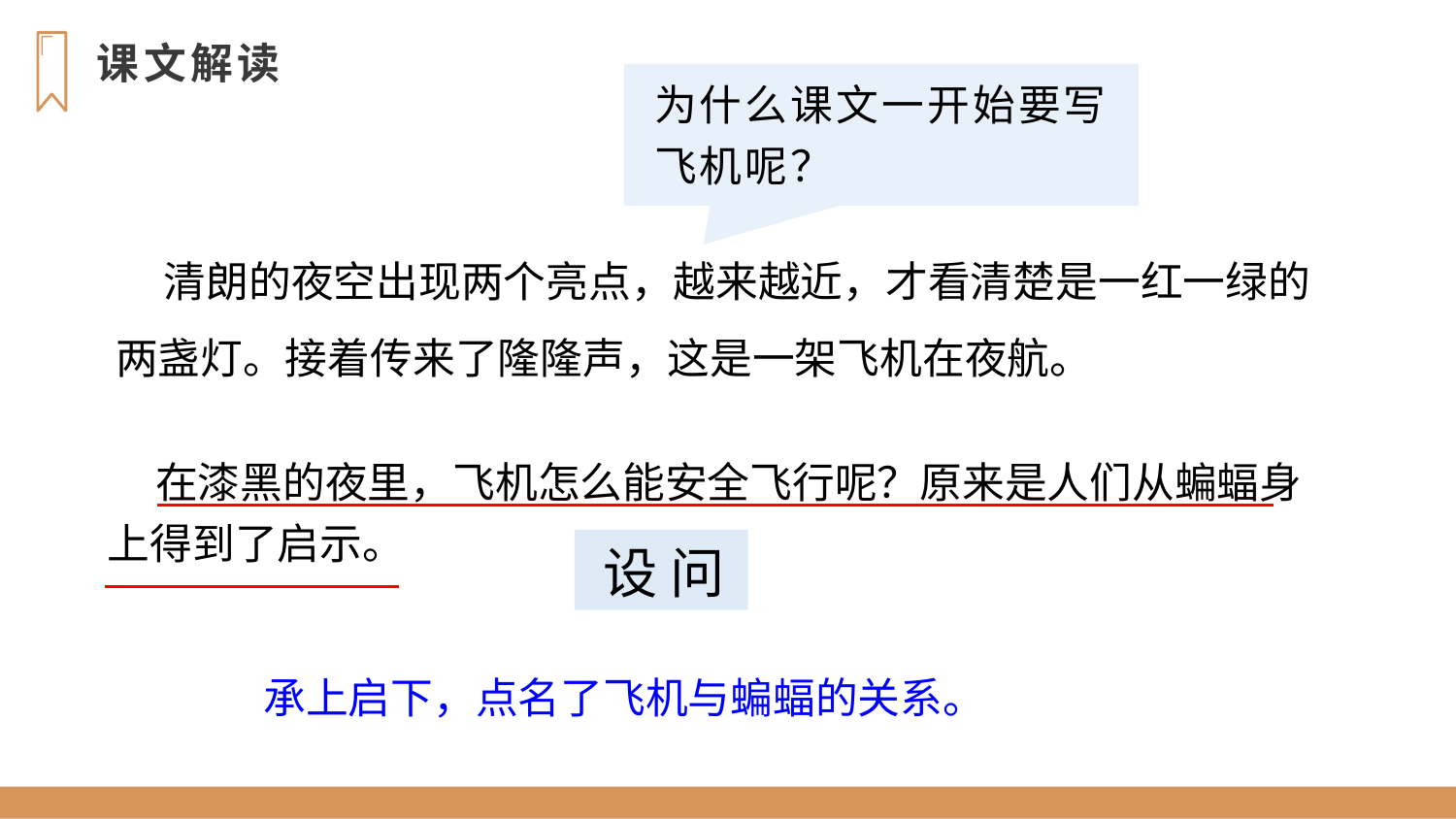

课文解读
为什么课文一开始要写飞机呢？

    清朗的夜空出现两个亮点，越来越近，才看清楚是一红一绿的两盏灯。接着传来了隆隆声，这是一架飞机在夜航。
    在漆黑的夜里，飞机怎么能安全飞行呢？原来是人们从蝙蝠身上得到了启示。

设 问
承上启下，点名了飞机与蝙蝠的关系。